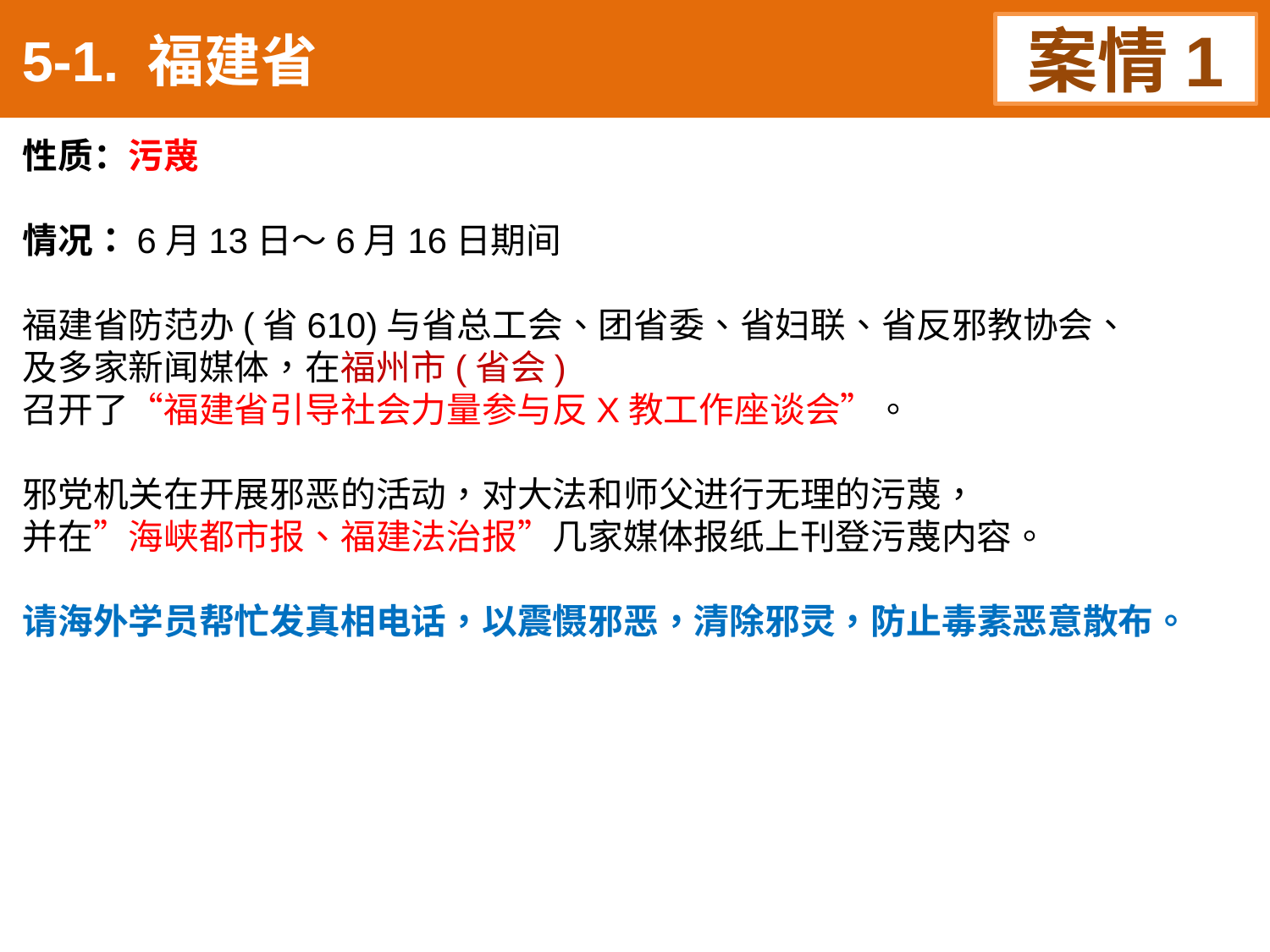

5-1. 福建省
案情1

性质：污蔑

情况：6月13日～6月16日期间

福建省防范办(省610)与省总工会、团省委、省妇联、省反邪教协会、
及多家新闻媒体，在福州市(省会)
召开了“福建省引导社会力量参与反X教工作座谈会”。

邪党机关在开展邪恶的活动，对大法和师父进行无理的污蔑，
并在”海峡都市报、福建法治报”几家媒体报纸上刊登污蔑内容。

请海外学员帮忙发真相电话，以震慑邪恶，清除邪灵，防止毒素恶意散布。